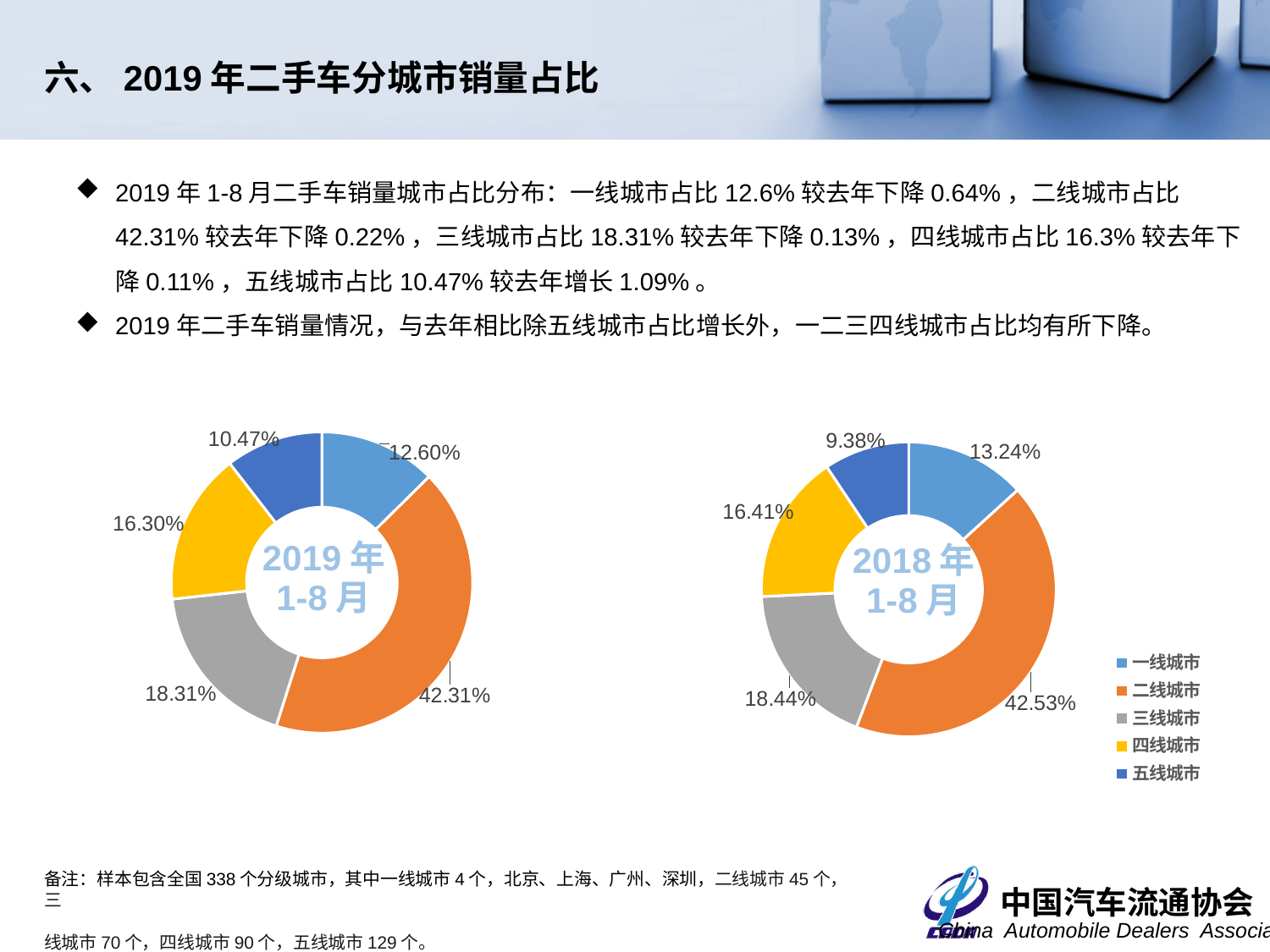

六、2019年二手车分城市销量占比
2019年1-8月二手车销量城市占比分布：一线城市占比12.6%较去年下降0.64%，二线城市占比42.31%较去年下降0.22%，三线城市占比18.31%较去年下降0.13%，四线城市占比16.3%较去年下降0.11%，五线城市占比10.47%较去年增长1.09%。
2019年二手车销量情况，与去年相比除五线城市占比增长外，一二三四线城市占比均有所下降。

### Chart: 2019年
1-8月

| Category | 2019年1-8月 |
|---|---|
| 一线城市 | 0.12601278061522225 |
| 二线城市 | 0.42314627690556705 |
| 三线城市 | 0.18314674251041185 |
| 四线城市 | 0.16295898754600383 |
| 五线城市 | 0.10472271242279503 |

### Chart: 2018年
1-8月

| Category | 2018年1-8月 |
|---|---|
| 一线城市 | 0.13237442147842782 |
| 二线城市 | 0.4253231902117848 |
| 三线城市 | 0.1844410775048251 |
| 四线城市 | 0.1640809236364446 |
| 五线城市 | 0.09378038716851772 |
备注：样本包含全国338个分级城市，其中一线城市4个，北京、上海、广州、深圳，二线城市45个，三

线城市70个，四线城市90个，五线城市129个。